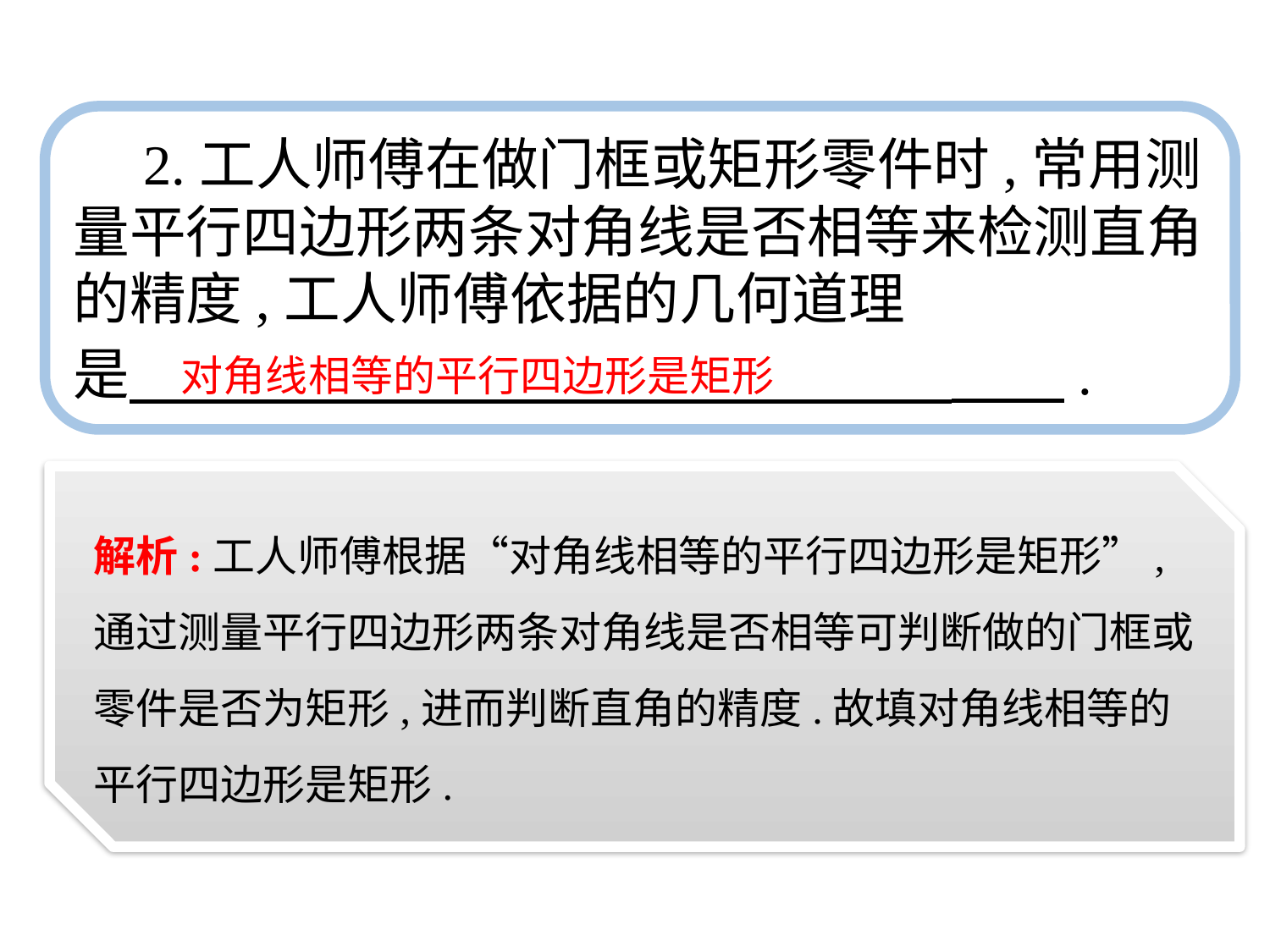

2.工人师傅在做门框或矩形零件时,常用测量平行四边形两条对角线是否相等来检测直角的精度,工人师傅依据的几何道理
是　　                                                 　　.
对角线相等的平行四边形是矩形
解析:工人师傅根据“对角线相等的平行四边形是矩形”,通过测量平行四边形两条对角线是否相等可判断做的门框或零件是否为矩形,进而判断直角的精度.故填对角线相等的平行四边形是矩形.